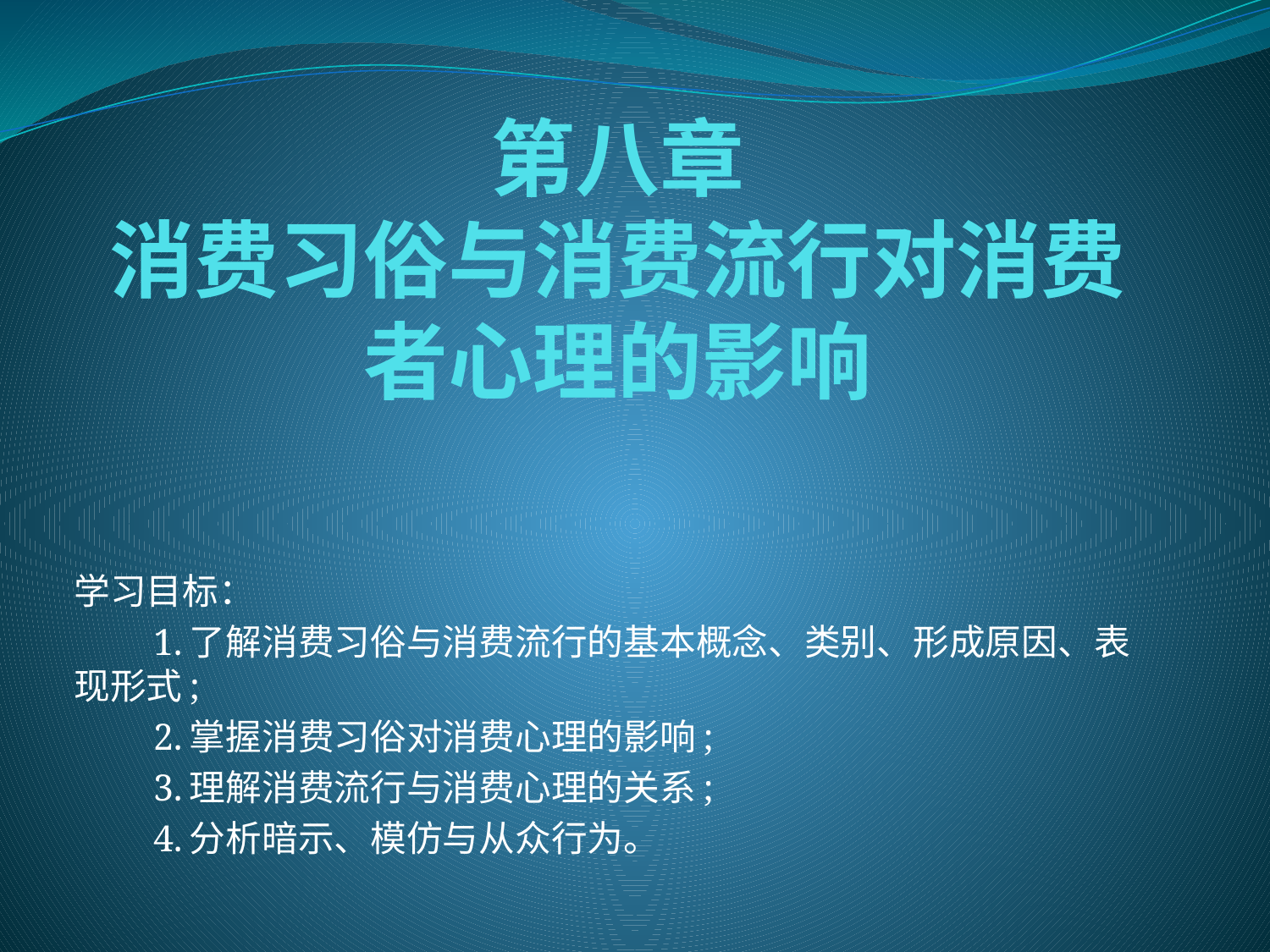

# 第八章 消费习俗与消费流行对消费者心理的影响
学习目标：
　　1.了解消费习俗与消费流行的基本概念、类别、形成原因、表现形式;
　　2.掌握消费习俗对消费心理的影响;
　　3.理解消费流行与消费心理的关系;
　　4.分析暗示、模仿与从众行为。